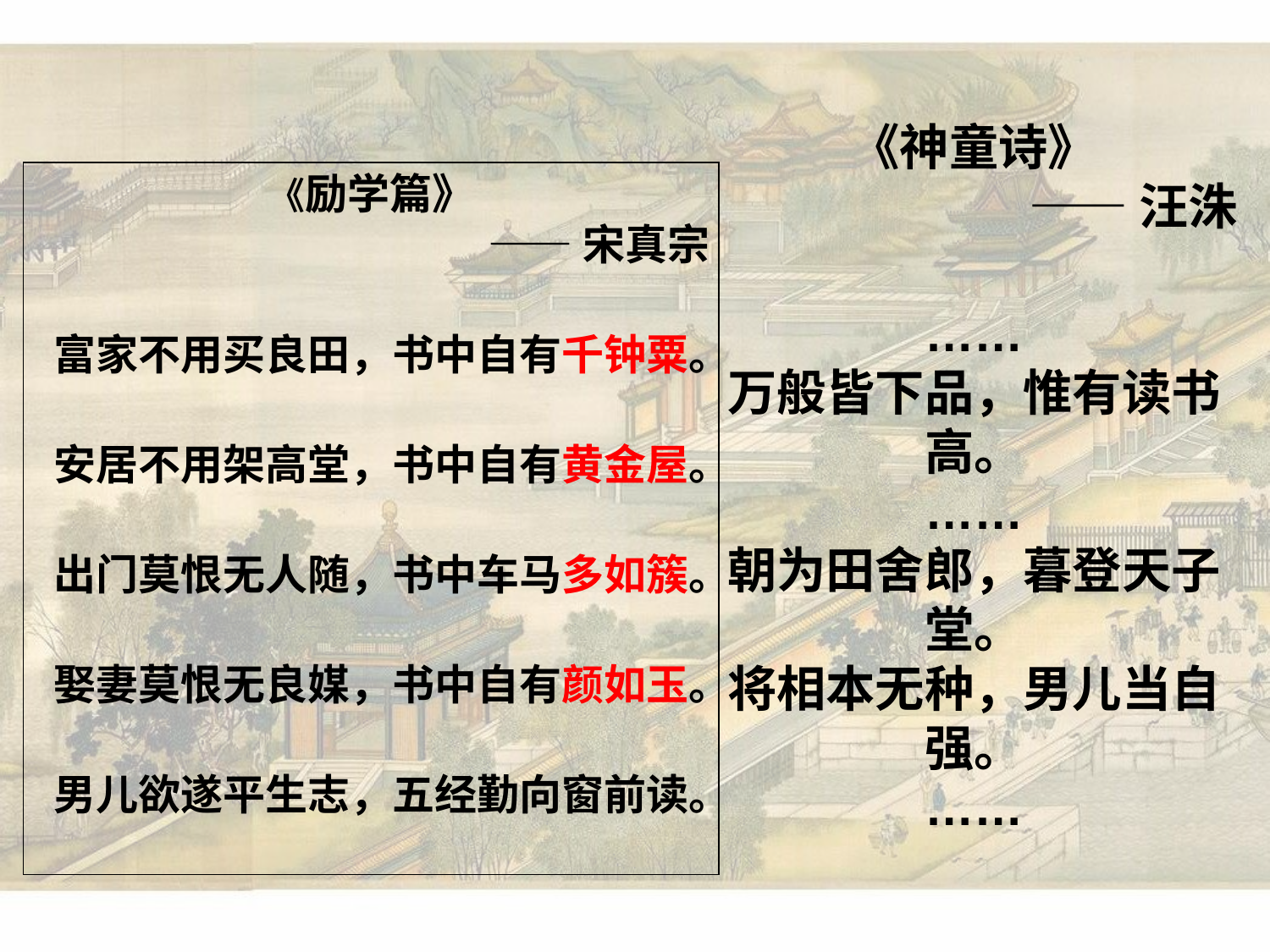

《神童诗》
——汪洙

……
万般皆下品，惟有读书高。
……
朝为田舍郎，暮登天子堂。
将相本无种，男儿当自强。
……
《励学篇》
——宋真宗

富家不用买良田，书中自有千钟粟。

安居不用架高堂，书中自有黄金屋。

出门莫恨无人随，书中车马多如簇。

娶妻莫恨无良媒，书中自有颜如玉。

男儿欲遂平生志，五经勤向窗前读。